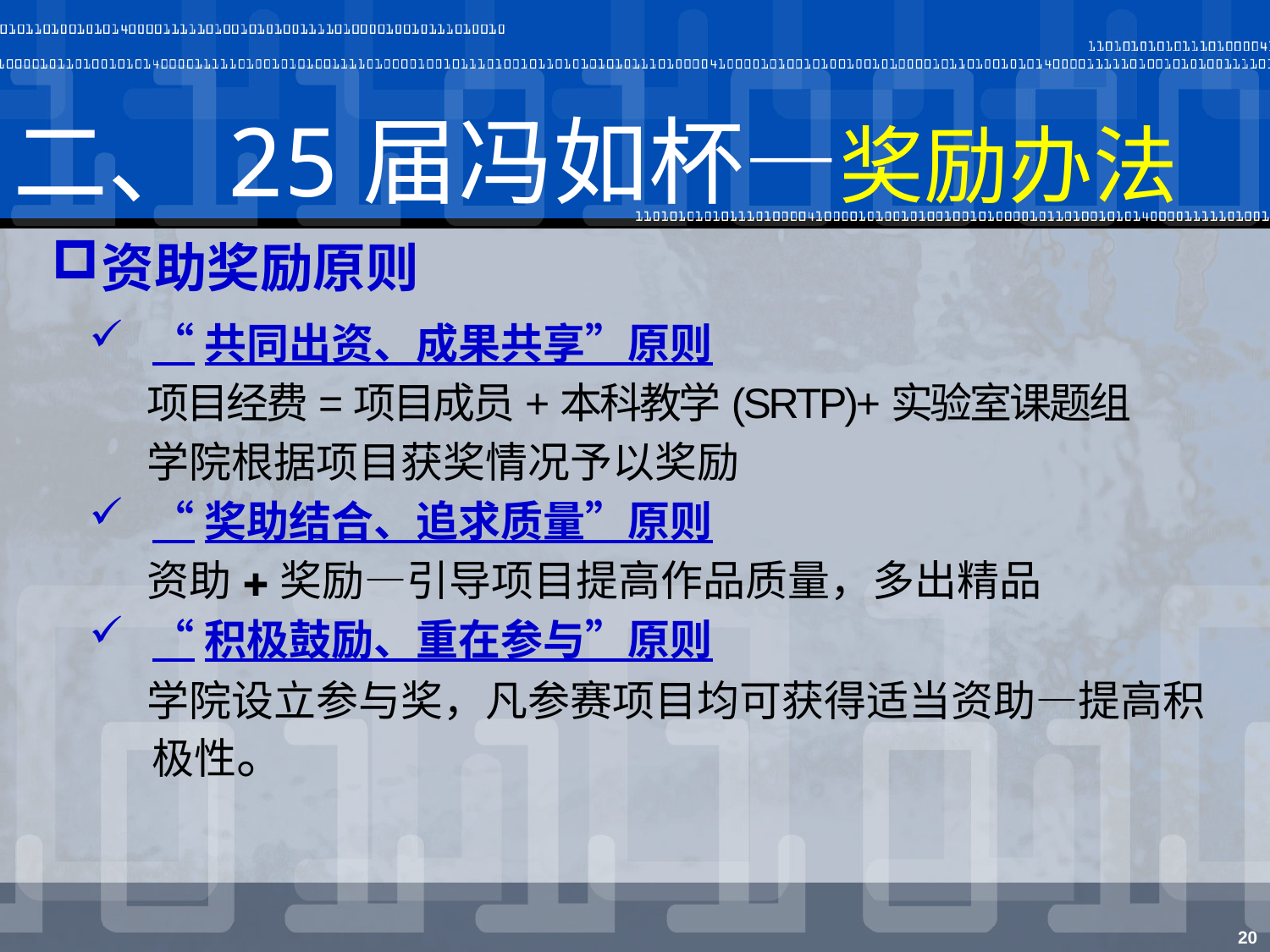

# 二、25届冯如杯—奖励办法
资助奖励原则
“共同出资、成果共享”原则
     项目经费=项目成员+本科教学(SRTP)+实验室课题组
     学院根据项目获奖情况予以奖励
“奖助结合、追求质量”原则
     资助+奖励—引导项目提高作品质量，多出精品
“积极鼓励、重在参与”原则
     学院设立参与奖，凡参赛项目均可获得适当资助—提高积极性。
20